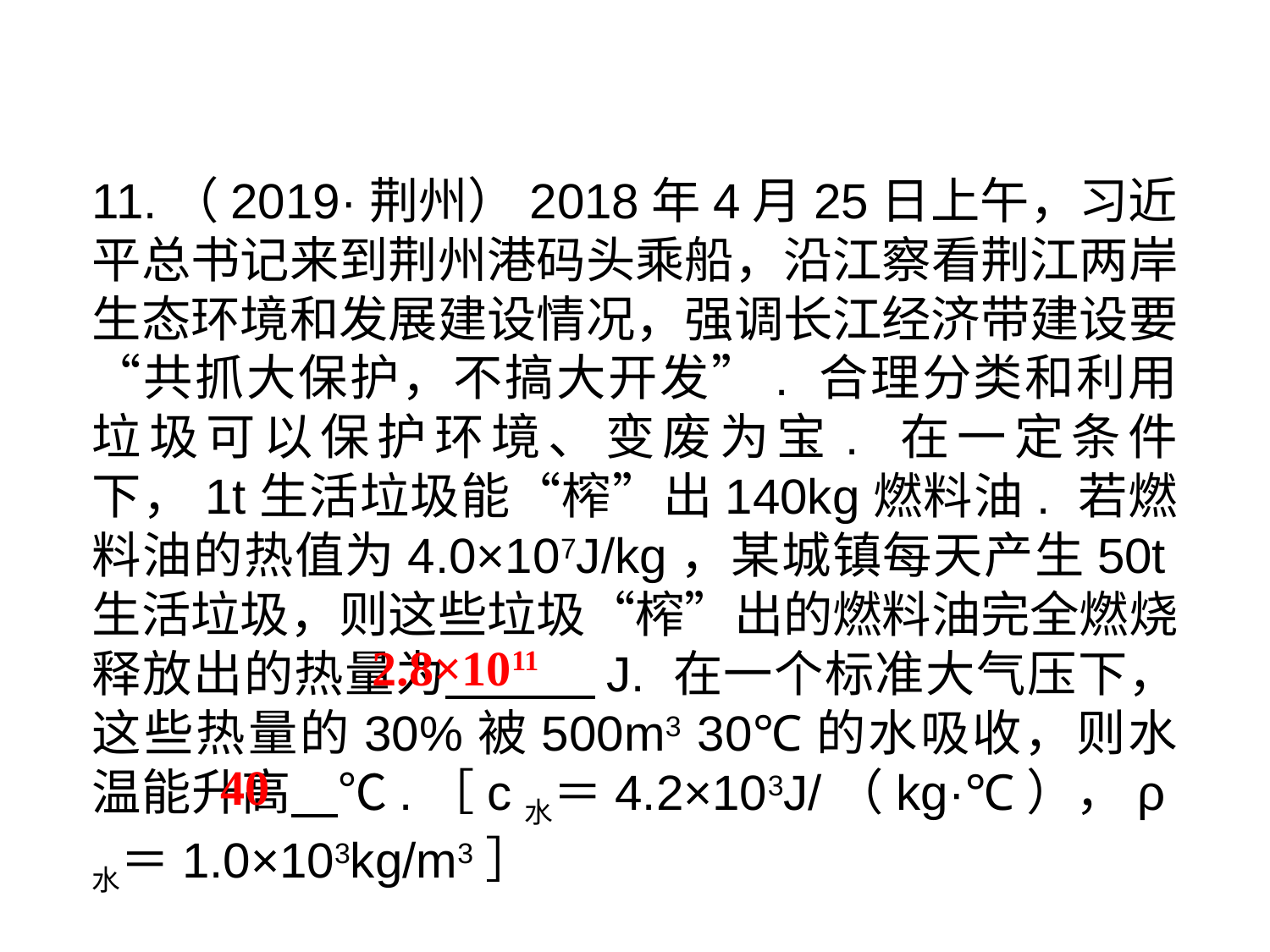

11.（2019·荆州）2018年4月25日上午，习近平总书记来到荆州港码头乘船，沿江察看荆江两岸生态环境和发展建设情况，强调长江经济带建设要“共抓大保护，不搞大开发”. 合理分类和利用垃圾可以保护环境、变废为宝. 在一定条件下，1t生活垃圾能“榨”出140kg燃料油. 若燃料油的热值为4.0×107J/kg，某城镇每天产生50t生活垃圾，则这些垃圾“榨”出的燃料油完全燃烧释放出的热量为     　   J. 在一个标准大气压下，这些热量的30%被500m3 30℃的水吸收，则水温能升高    ℃.［c水＝4.2×103J/（kg·℃），ρ水＝1.0×103kg/m3］
2.8×1011
40